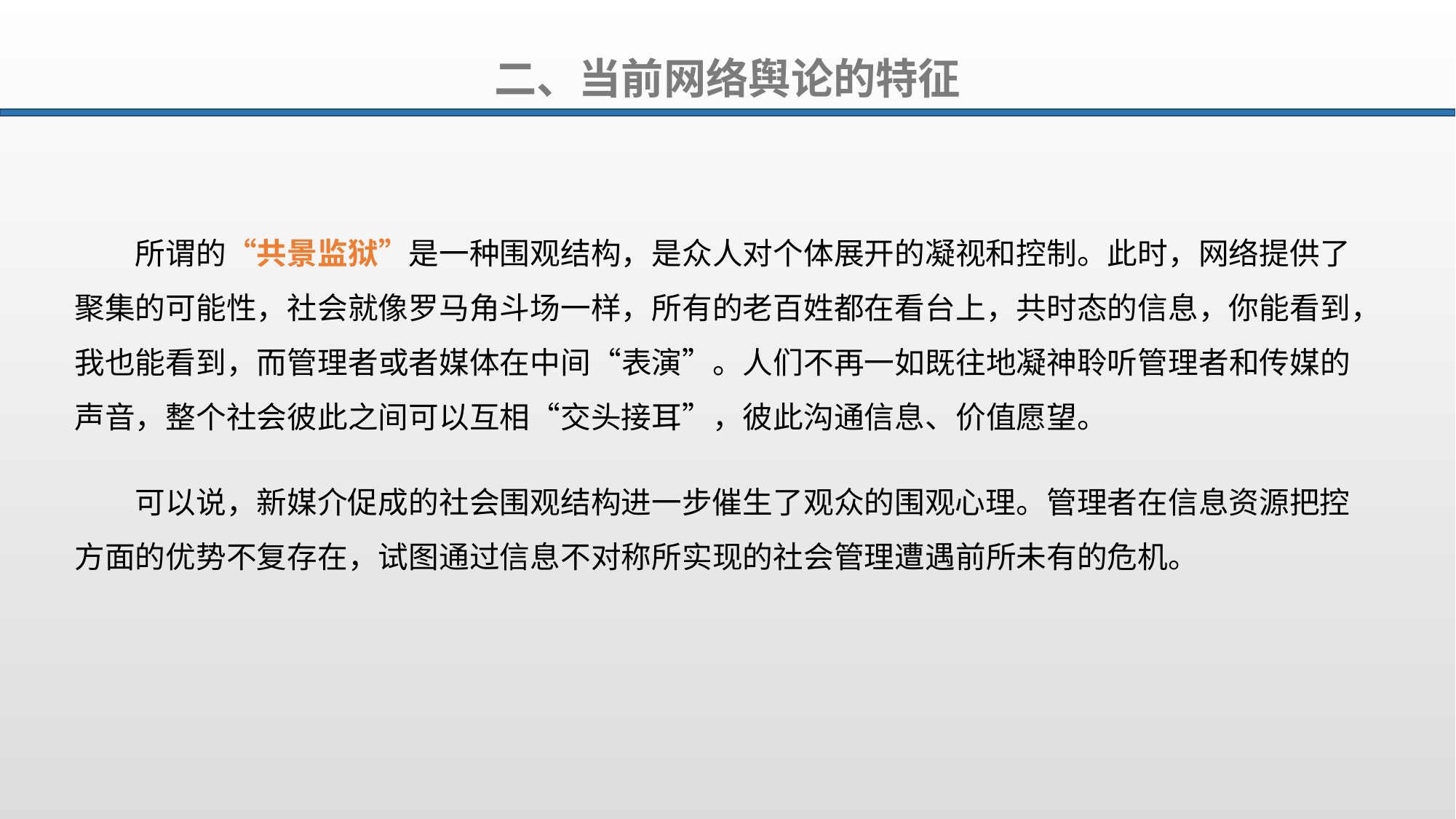

二、当前网络舆论的特征

所谓的“共景监狱”是一种围观结构，是众人对个体展开的凝视和控制。此时，网络提供了聚集的可能性，社会就像罗马角斗场一样，所有的老百姓都在看台上，共时态的信息，你能看到，我也能看到，而管理者或者媒体在中间“表演”。人们不再一如既往地凝神聆听管理者和传媒的声音，整个社会彼此之间可以互相“交头接耳”，彼此沟通信息、价值愿望。
可以说，新媒介促成的社会围观结构进一步催生了观众的围观心理。管理者在信息资源把控方面的优势不复存在，试图通过信息不对称所实现的社会管理遭遇前所未有的危机。